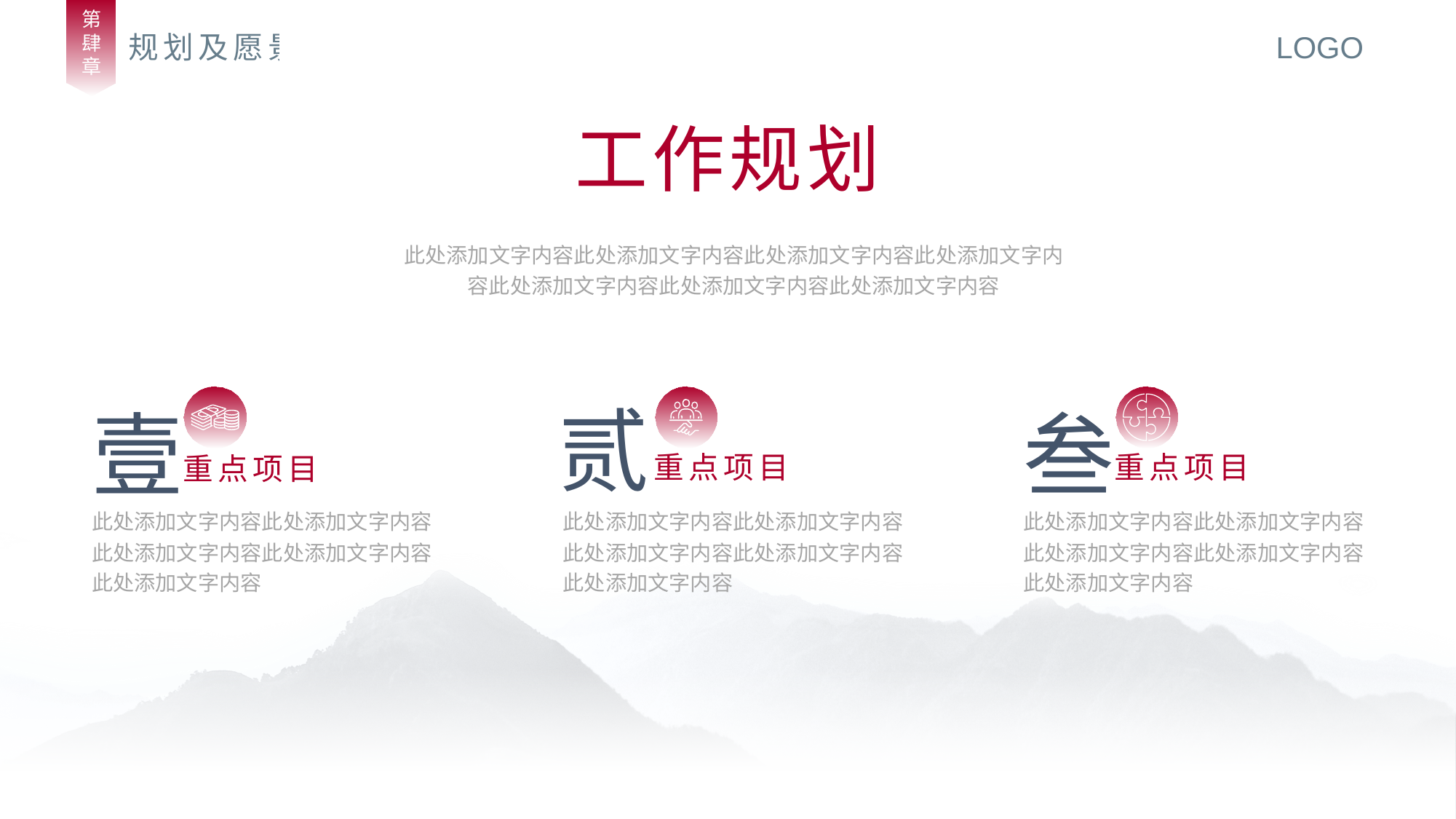

第
肆
章
规划及愿景
LOGO
工作规划
此处添加文字内容此处添加文字内容此处添加文字内容此处添加文字内容此处添加文字内容此处添加文字内容此处添加文字内容
贰

重点项目
此处添加文字内容此处添加文字内容
此处添加文字内容此处添加文字内容
此处添加文字内容
壹

重点项目
此处添加文字内容此处添加文字内容
此处添加文字内容此处添加文字内容
此处添加文字内容
叁

重点项目
此处添加文字内容此处添加文字内容此处添加文字内容此处添加文字内容此处添加文字内容